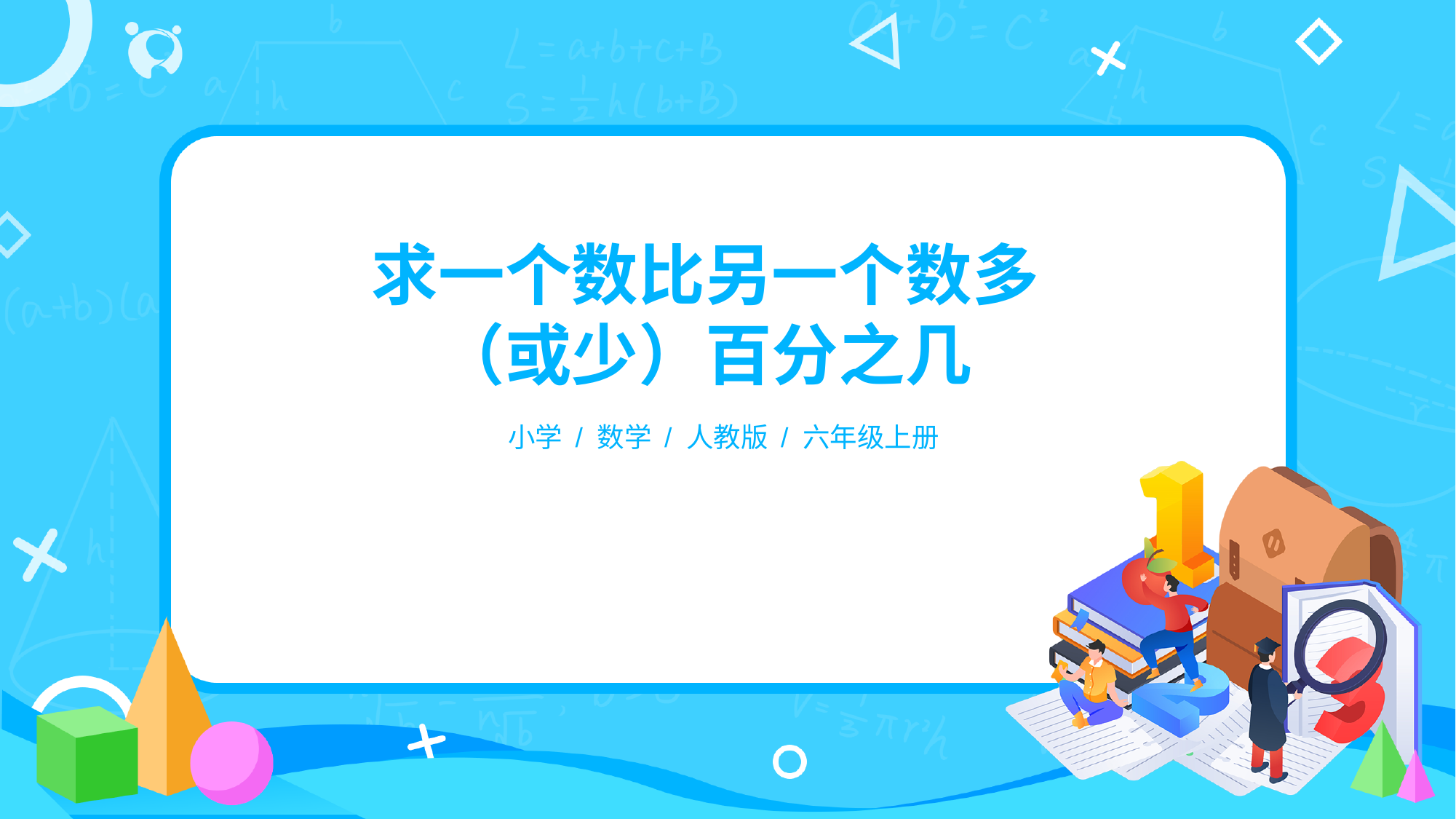

求一个数比另一个数多
（或少）百分之几
小学 / 数学 / 人教版 / 六年级上册